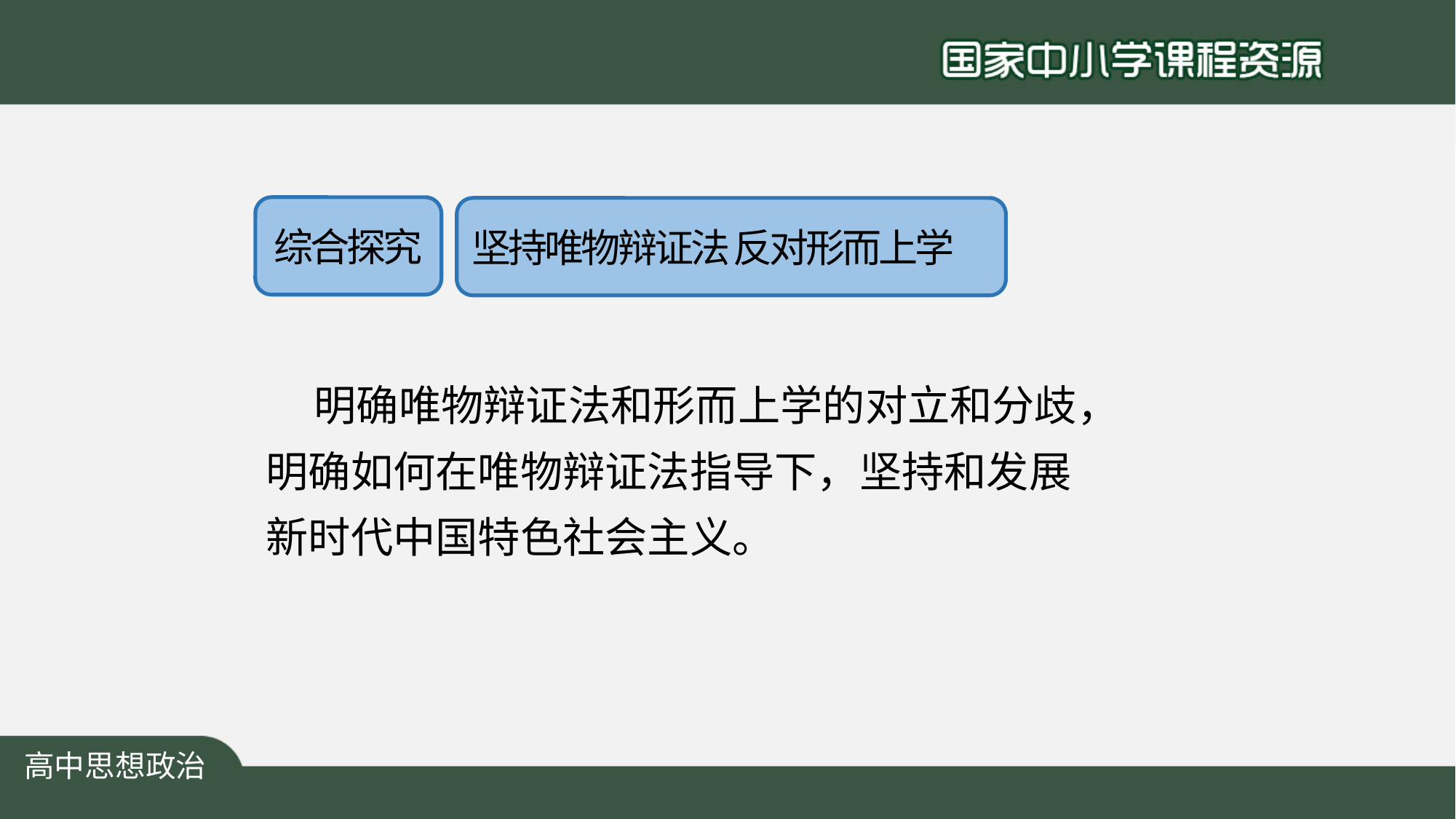

综合探究
坚持唯物辩证法 反对形而上学
    明确唯物辩证法和形而上学的对立和分歧，明确如何在唯物辩证法指导下，坚持和发展新时代中国特色社会主义。